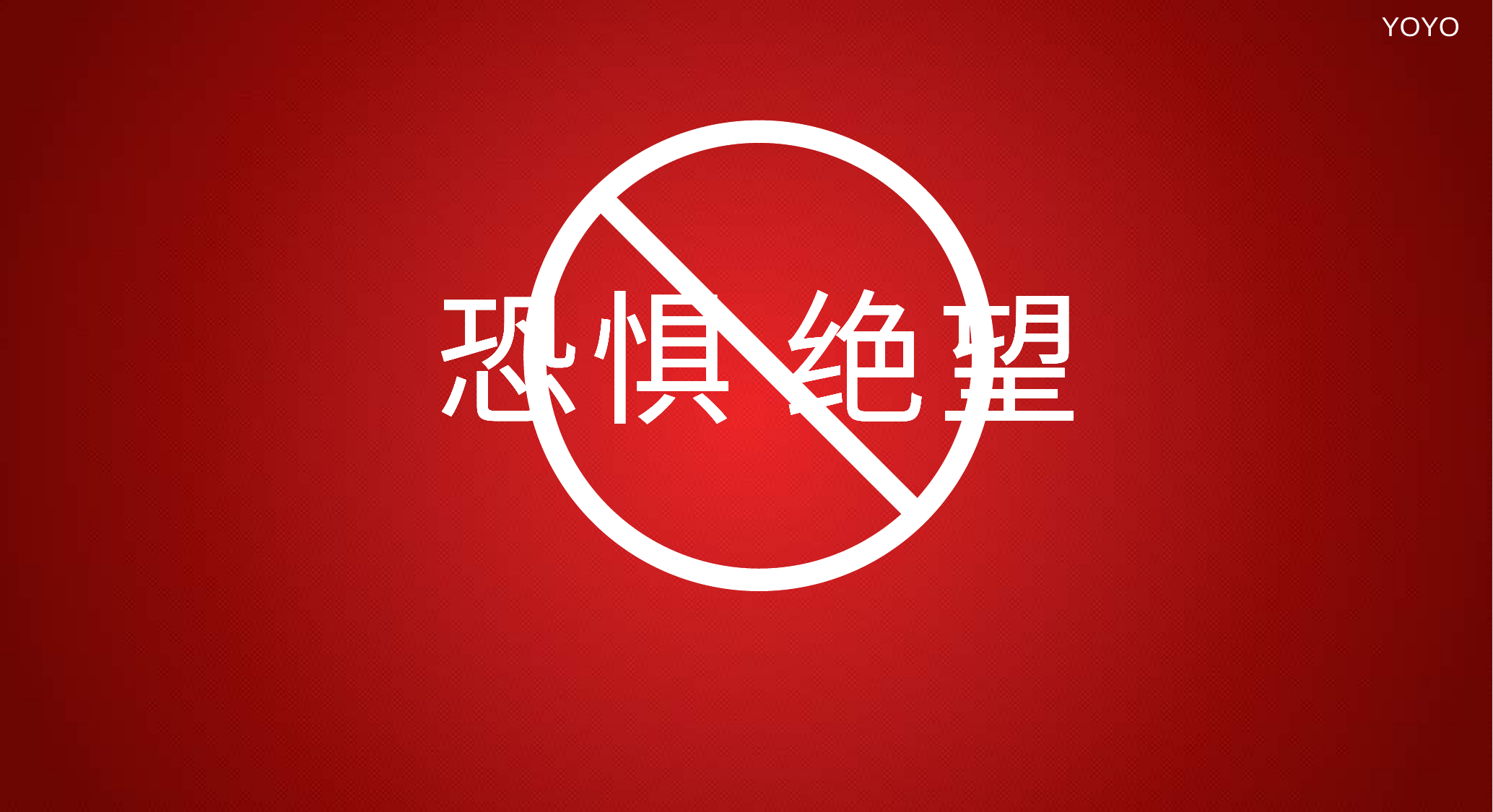

恐惧 绝望
恐惧 绝望
恐惧 绝望
恐惧 绝望
恐惧 绝望